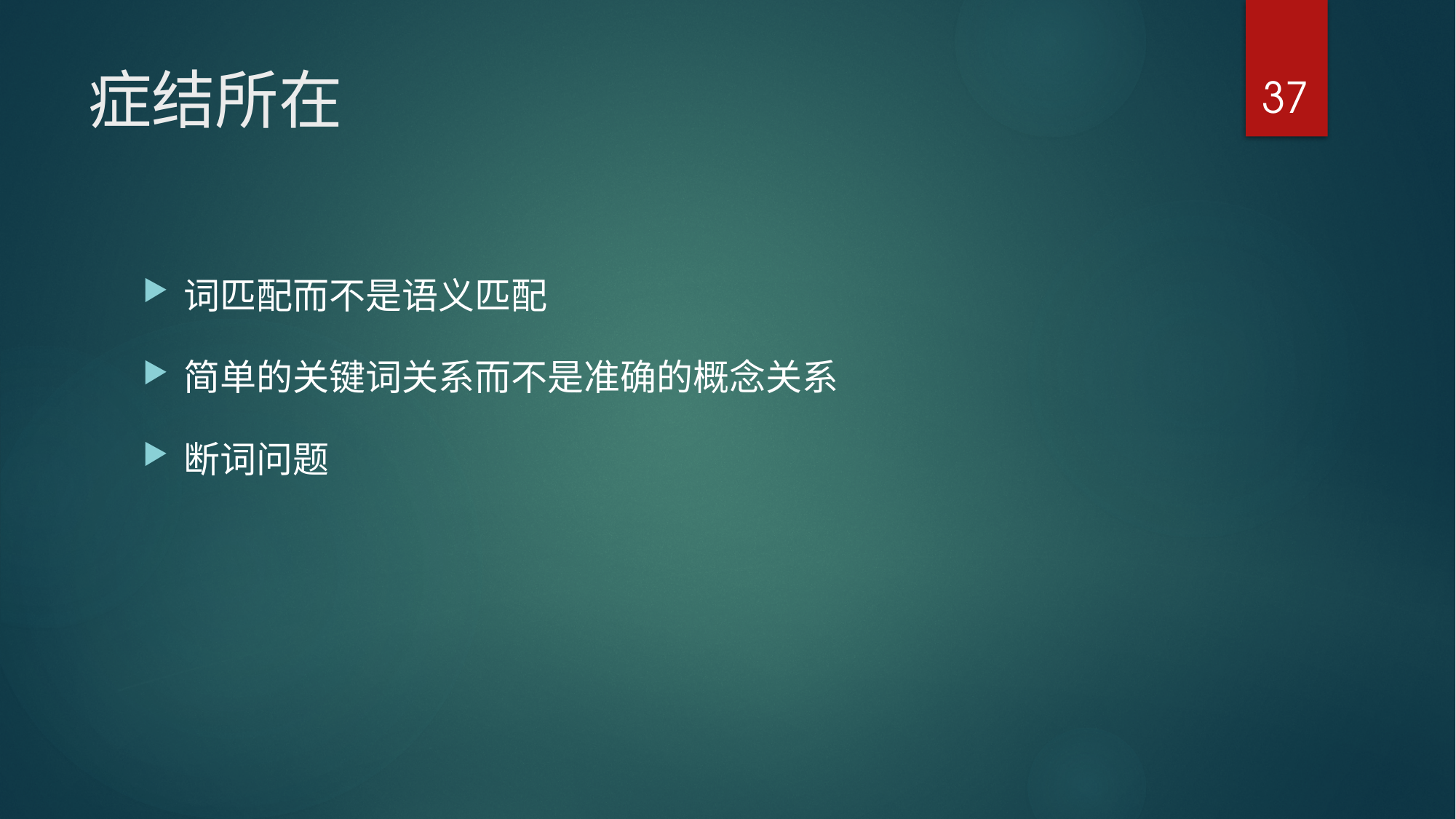

37
# 症结所在
词匹配而不是语义匹配
简单的关键词关系而不是准确的概念关系
断词问题